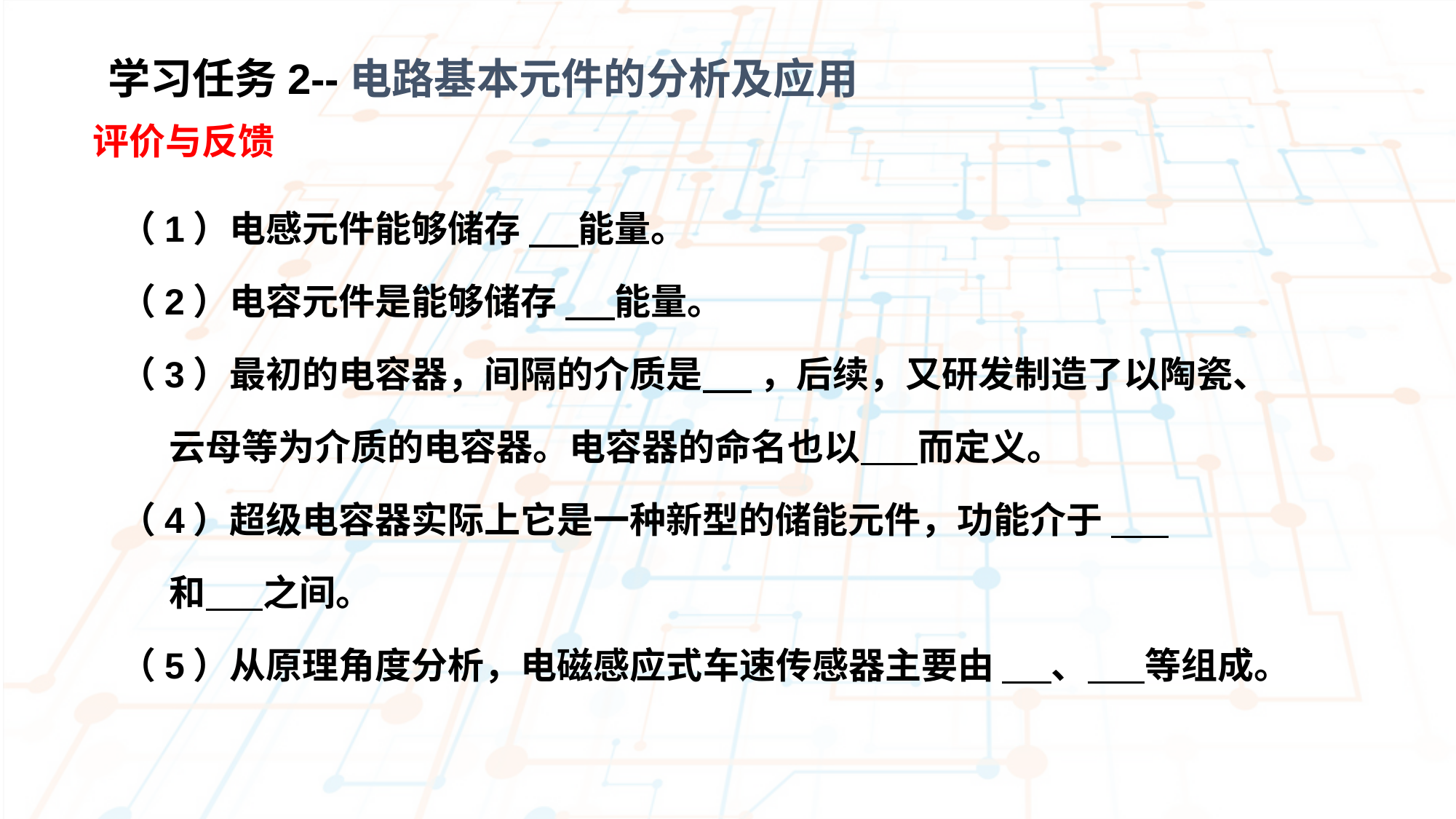

学习任务2--电路基本元件的分析及应用
评价与反馈

（1）电感元件能够储存       能量。
（2）电容元件是能够储存       能量。
（3）最初的电容器，间隔的介质是       ，后续，又研发制造了以陶瓷、
     云母等为介质的电容器。电容器的命名也以       而定义。
（4）超级电容器实际上它是一种新型的储能元件，功能介于
     和       之间。
（5）从原理角度分析，电磁感应式车速传感器主要由       、       等组成。